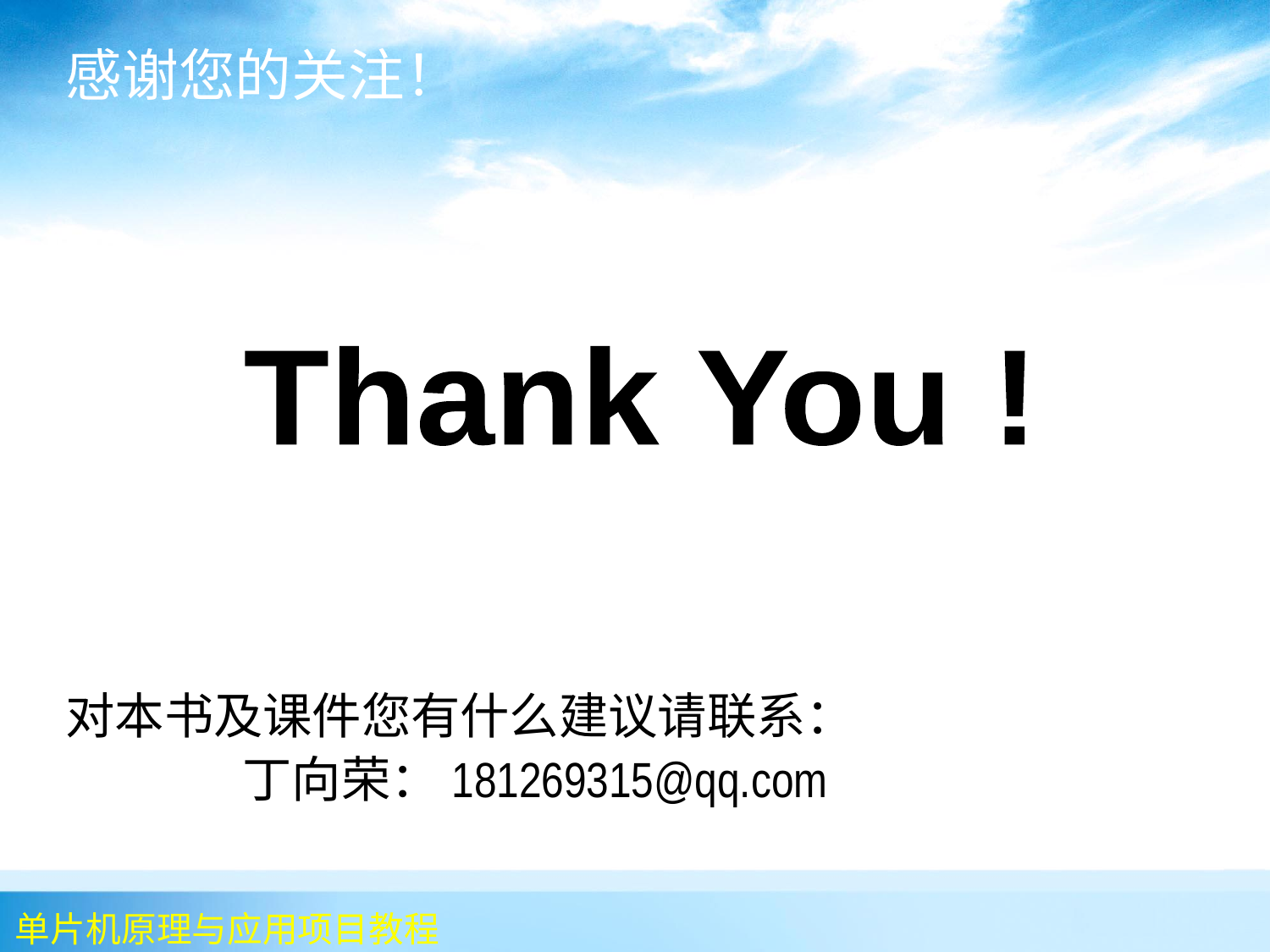

# 感谢您的关注！
Thank You !
对本书及课件您有什么建议请联系：
               丁向荣：181269315@qq.com